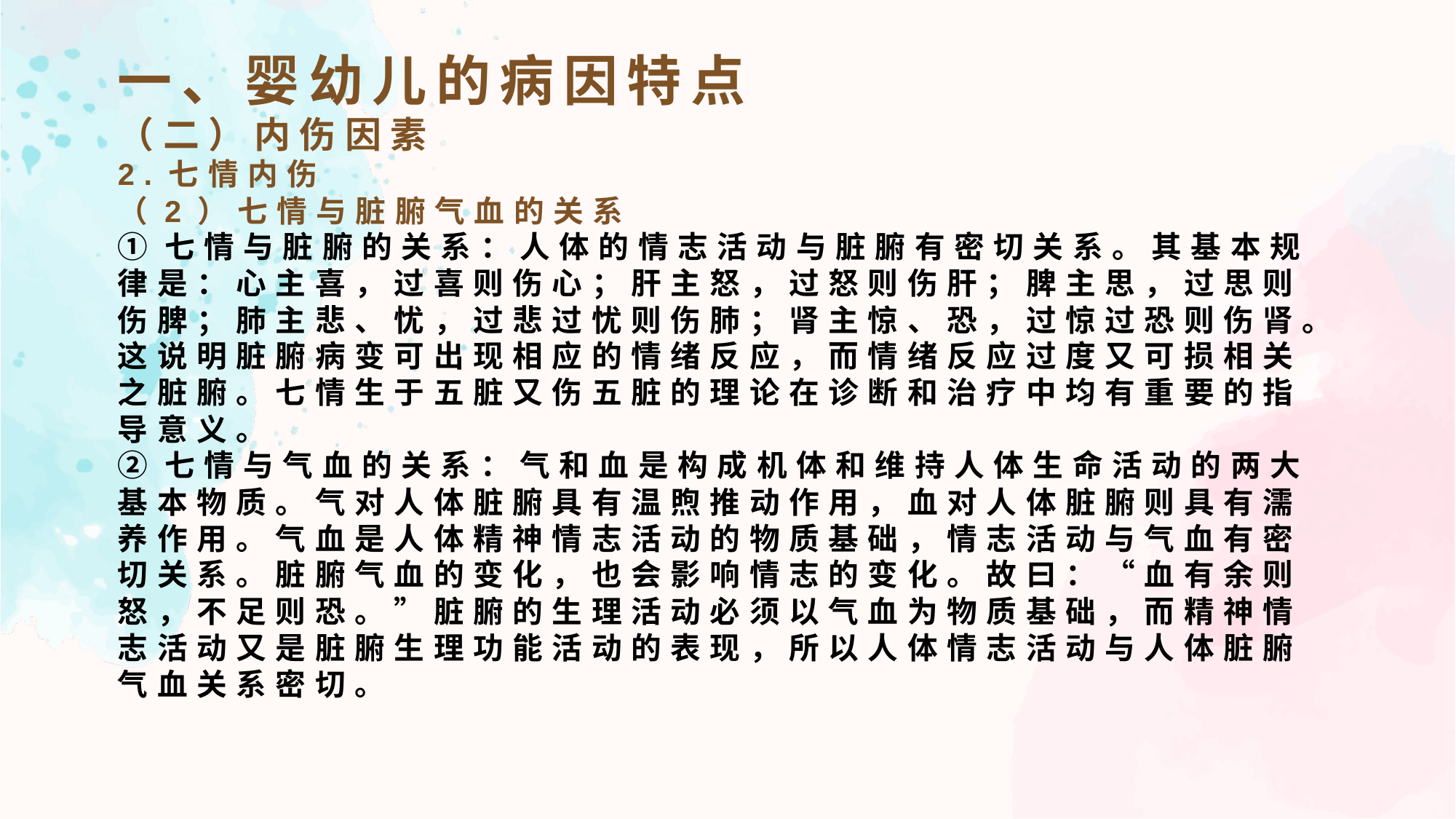

一、婴幼儿的病因特点
（二）内伤因素
2.七情内伤
（2）七情与脏腑气血的关系
①七情与脏腑的关系：人体的情志活动与脏腑有密切关系。其基本规律是：心主喜，过喜则伤心；肝主怒，过怒则伤肝；脾主思，过思则伤脾；肺主悲、忧，过悲过忧则伤肺；肾主惊、恐，过惊过恐则伤肾。这说明脏腑病变可出现相应的情绪反应，而情绪反应过度又可损相关之脏腑。七情生于五脏又伤五脏的理论在诊断和治疗中均有重要的指导意义。
②七情与气血的关系：气和血是构成机体和维持人体生命活动的两大基本物质。气对人体脏腑具有温煦推动作用，血对人体脏腑则具有濡养作用。气血是人体精神情志活动的物质基础，情志活动与气血有密切关系。脏腑气血的变化，也会影响情志的变化。故曰：“血有余则怒，不足则恐。”脏腑的生理活动必须以气血为物质基础，而精神情志活动又是脏腑生理功能活动的表现，所以人体情志活动与人体脏腑气血关系密切。